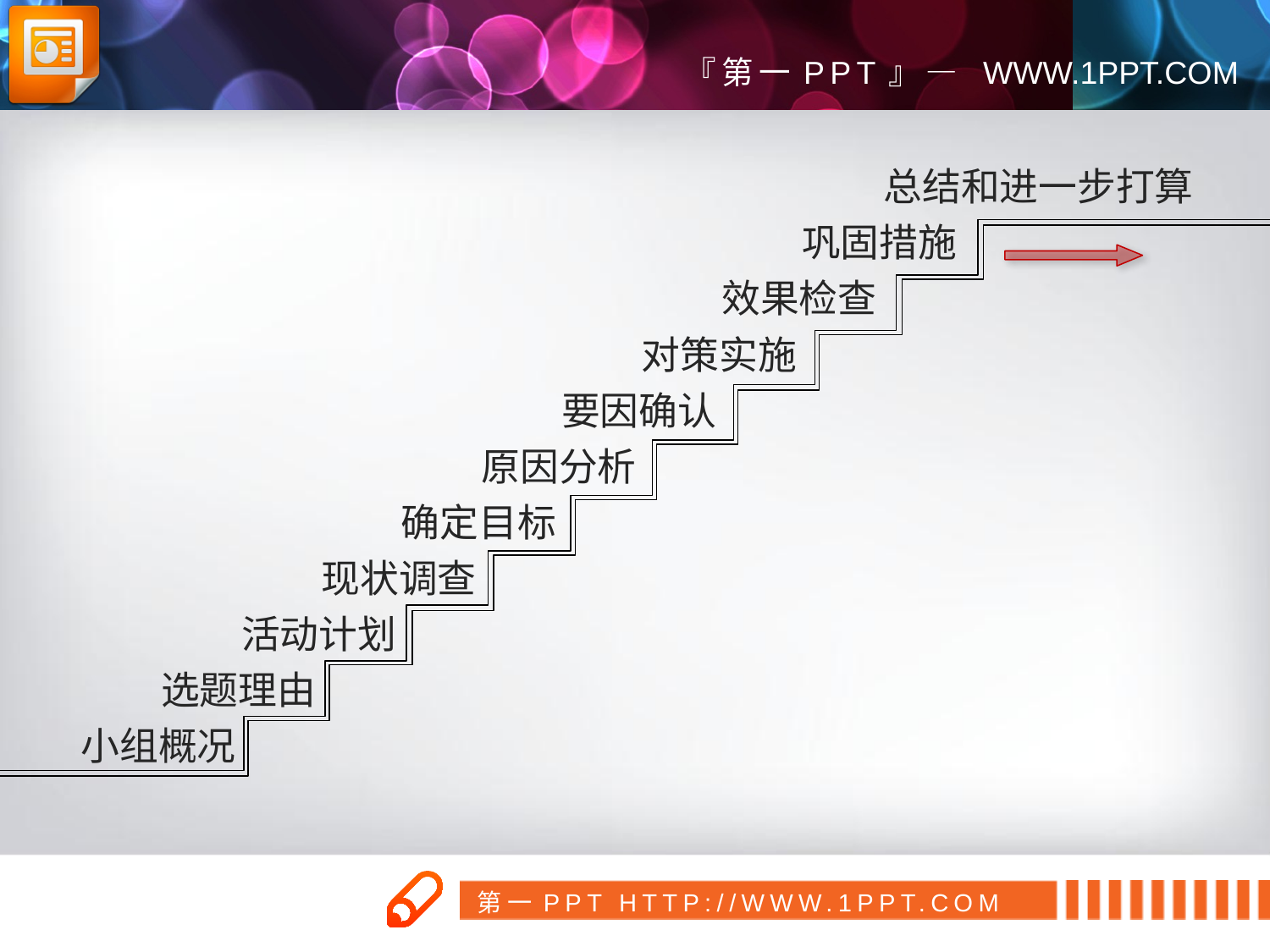

总结和进一步打算
巩固措施

效果检查
对策实施
要因确认
原因分析
确定目标
现状调查
活动计划
选题理由
小组概况